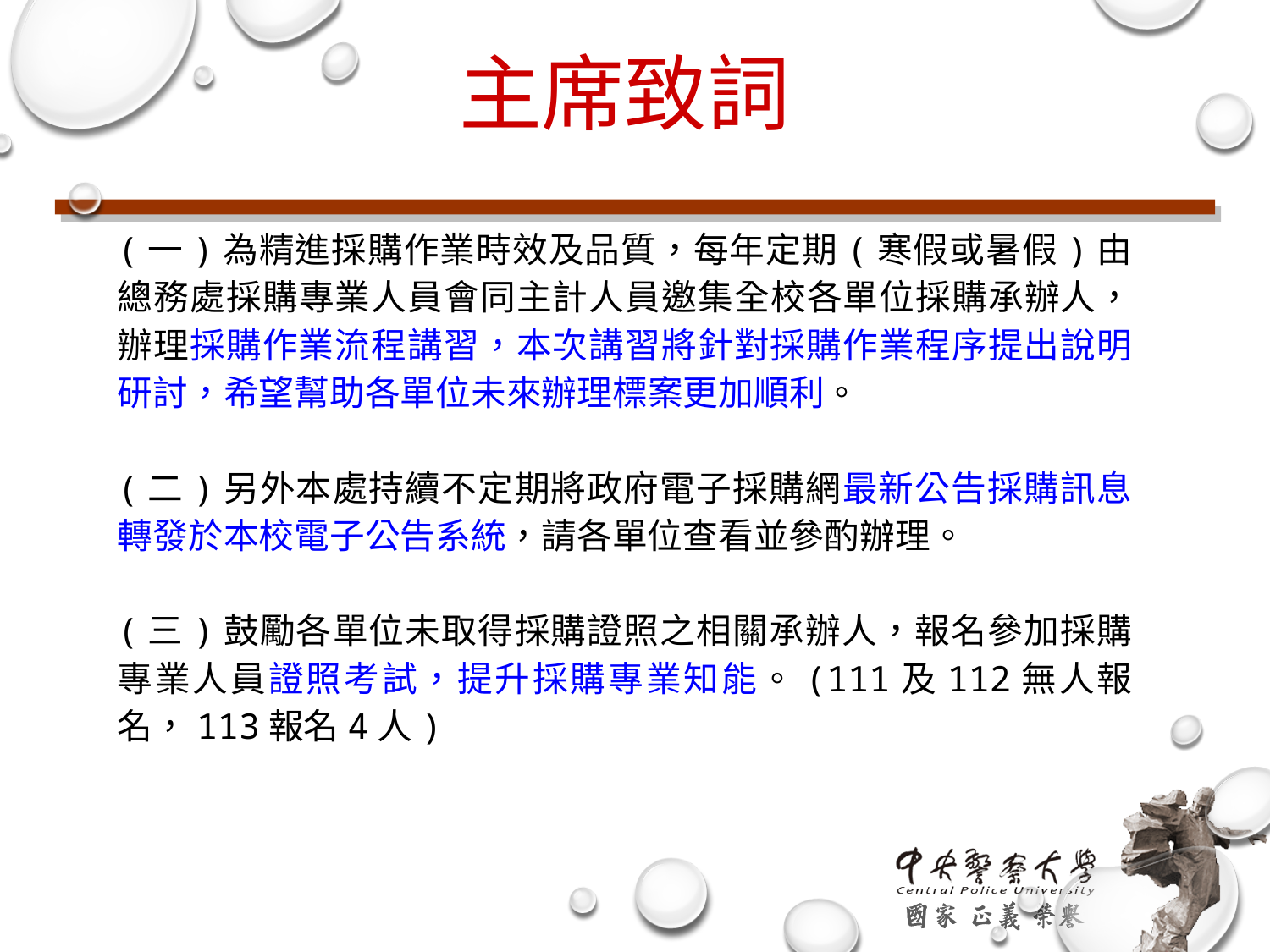

# 主席致詞
(一)為精進採購作業時效及品質，每年定期(寒假或暑假)由總務處採購專業人員會同主計人員邀集全校各單位採購承辦人，辦理採購作業流程講習，本次講習將針對採購作業程序提出說明研討，希望幫助各單位未來辦理標案更加順利。

(二)另外本處持續不定期將政府電子採購網最新公告採購訊息轉發於本校電子公告系統，請各單位查看並參酌辦理。

(三)鼓勵各單位未取得採購證照之相關承辦人，報名參加採購專業人員證照考試，提升採購專業知能。(111及112無人報名，113報名4人)